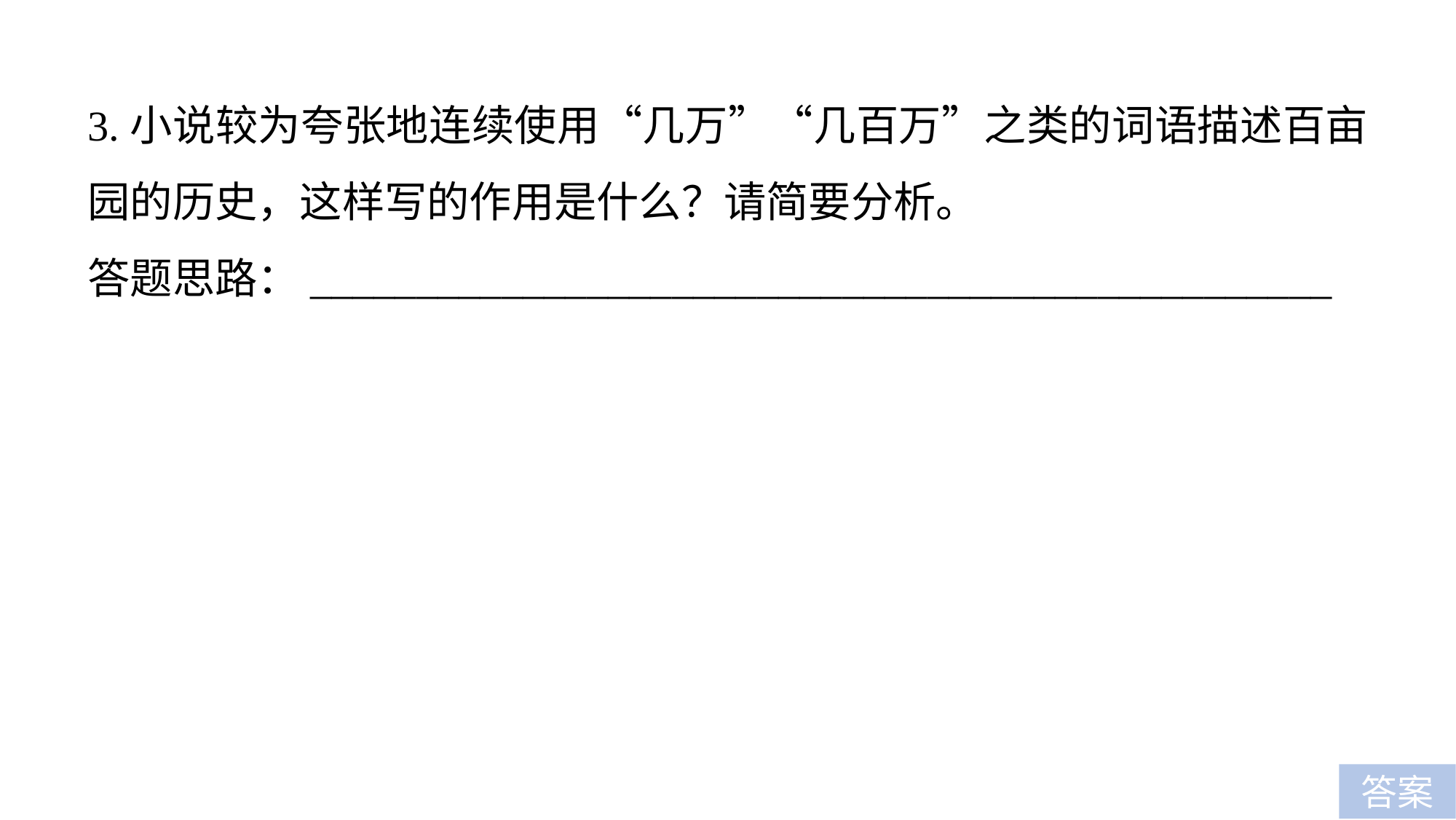

3.小说较为夸张地连续使用“几万”“几百万”之类的词语描述百亩园的历史，这样写的作用是什么？请简要分析。
答题思路：________________________________________________
答案